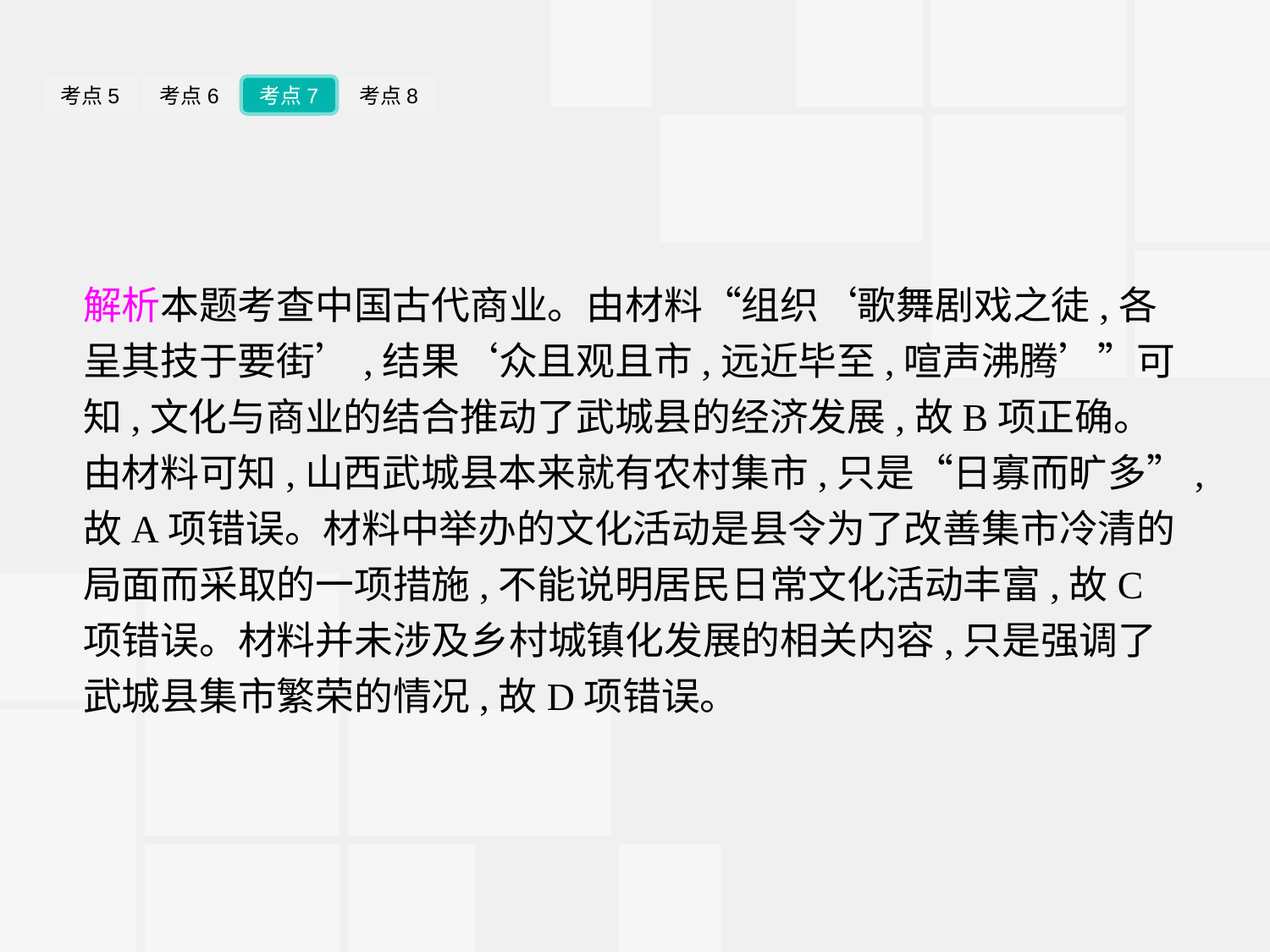

考点5
考点6
考点7
考点8
解析本题考查中国古代商业。由材料“组织‘歌舞剧戏之徒,各呈其技于要街’,结果‘众且观且市,远近毕至,喧声沸腾’”可知,文化与商业的结合推动了武城县的经济发展,故B项正确。由材料可知,山西武城县本来就有农村集市,只是“日寡而旷多”,故A项错误。材料中举办的文化活动是县令为了改善集市冷清的局面而采取的一项措施,不能说明居民日常文化活动丰富,故C项错误。材料并未涉及乡村城镇化发展的相关内容,只是强调了武城县集市繁荣的情况,故D项错误。